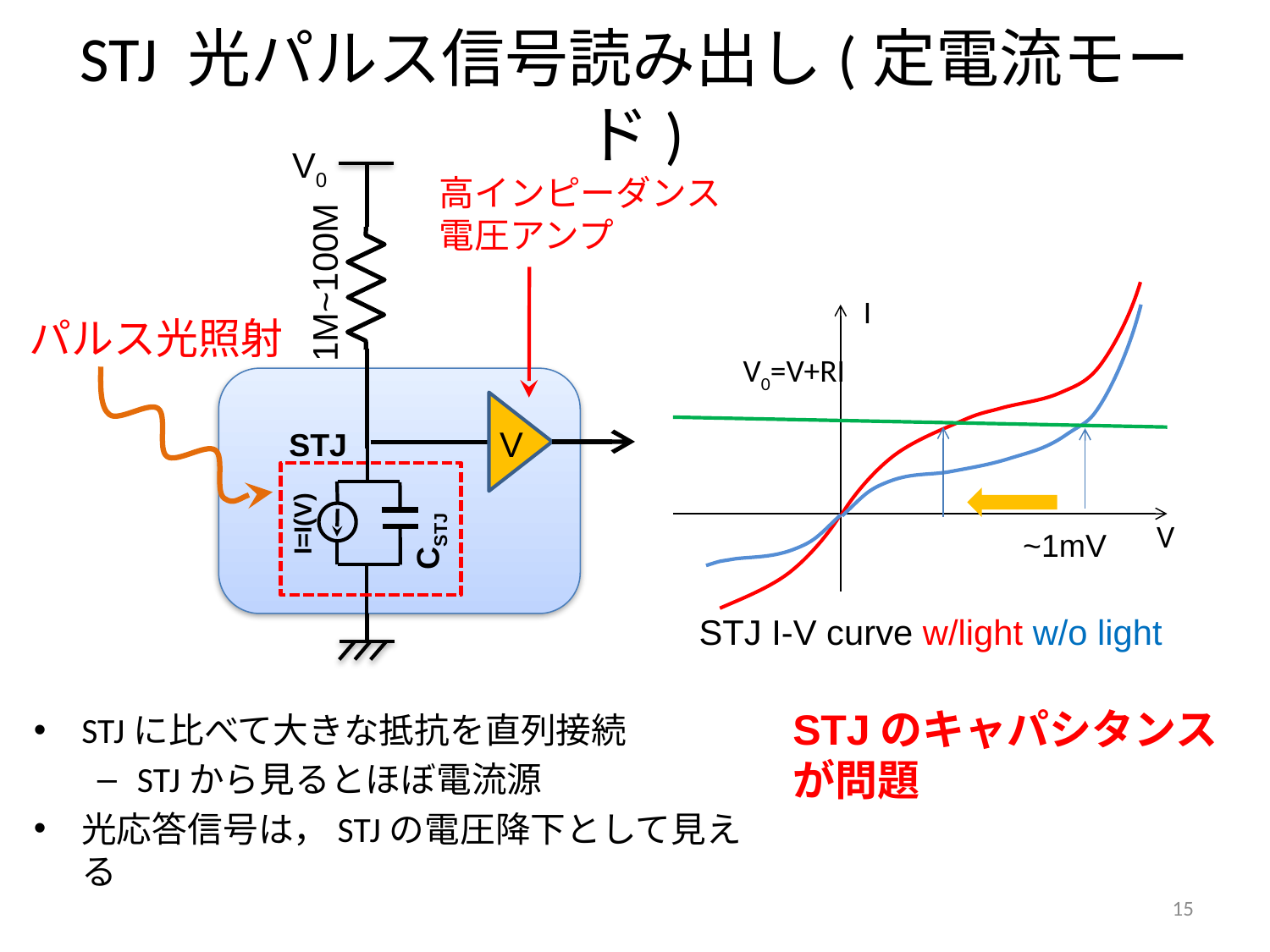

# STJ 光パルス信号読み出し(定電流モード)
V0
高インピーダンス
電圧アンプ
1M~100M

I

V

STJ I-V curve w/light w/o light
V0=V+RI

~1mV
パルス光照射

V
STJ

I=I(V)
CSTJ

STJのキャパシタンスが問題
STJに比べて大きな抵抗を直列接続
STJから見るとほぼ電流源
光応答信号は，STJの電圧降下として見える
15